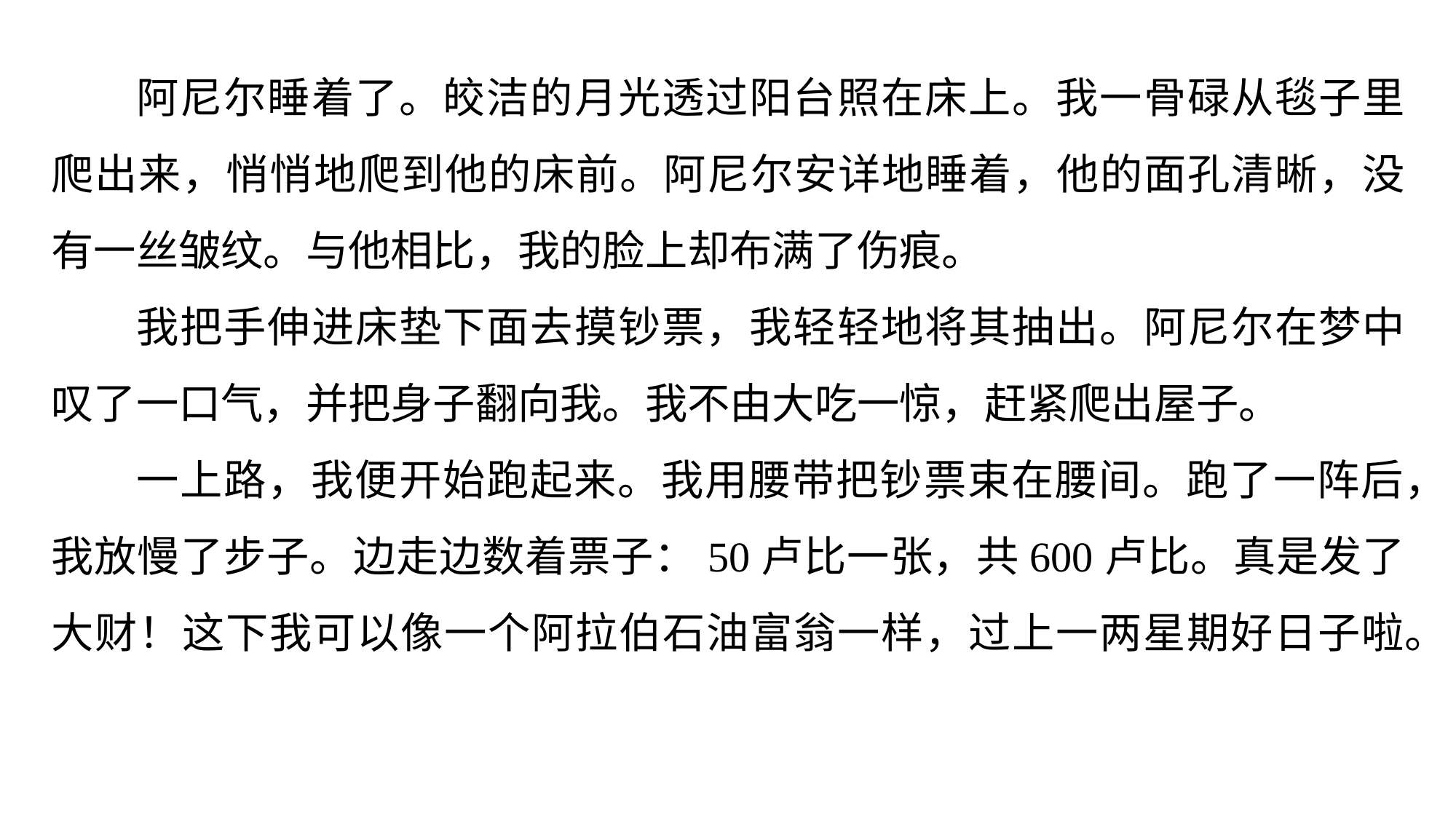

阿尼尔睡着了。皎洁的月光透过阳台照在床上。我一骨碌从毯子里爬出来，悄悄地爬到他的床前。阿尼尔安详地睡着，他的面孔清晰，没有一丝皱纹。与他相比，我的脸上却布满了伤痕。
我把手伸进床垫下面去摸钞票，我轻轻地将其抽出。阿尼尔在梦中叹了一口气，并把身子翻向我。我不由大吃一惊，赶紧爬出屋子。
一上路，我便开始跑起来。我用腰带把钞票束在腰间。跑了一阵后，我放慢了步子。边走边数着票子：50卢比一张，共600卢比。真是发了大财！这下我可以像一个阿拉伯石油富翁一样，过上一两星期好日子啦。